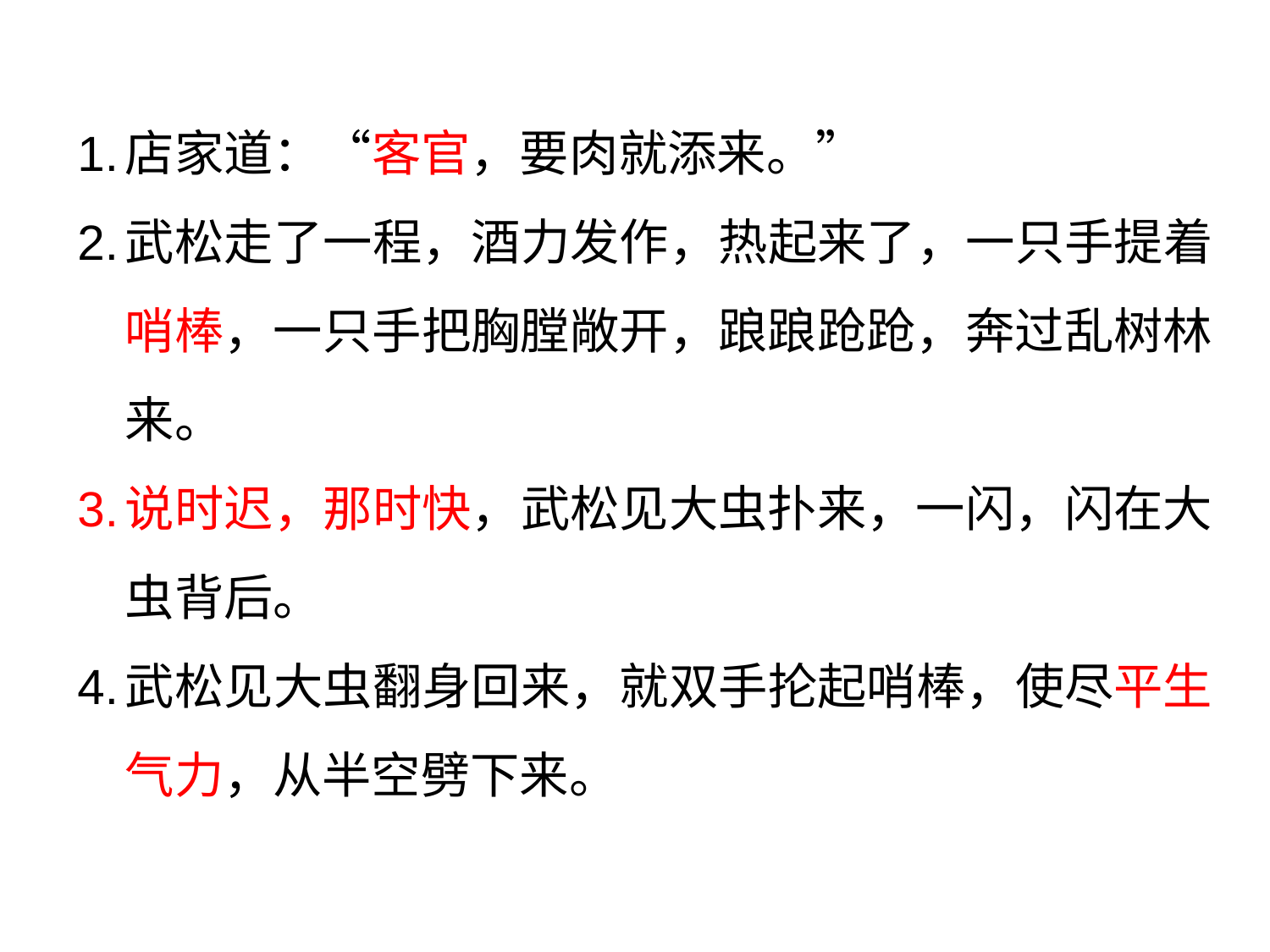

店家道：“客官，要肉就添来。”
武松走了一程，酒力发作，热起来了，一只手提着哨棒，一只手把胸膛敞开，踉踉跄跄，奔过乱树林来。
说时迟，那时快，武松见大虫扑来，一闪，闪在大虫背后。
武松见大虫翻身回来，就双手抡起哨棒，使尽平生气力，从半空劈下来。